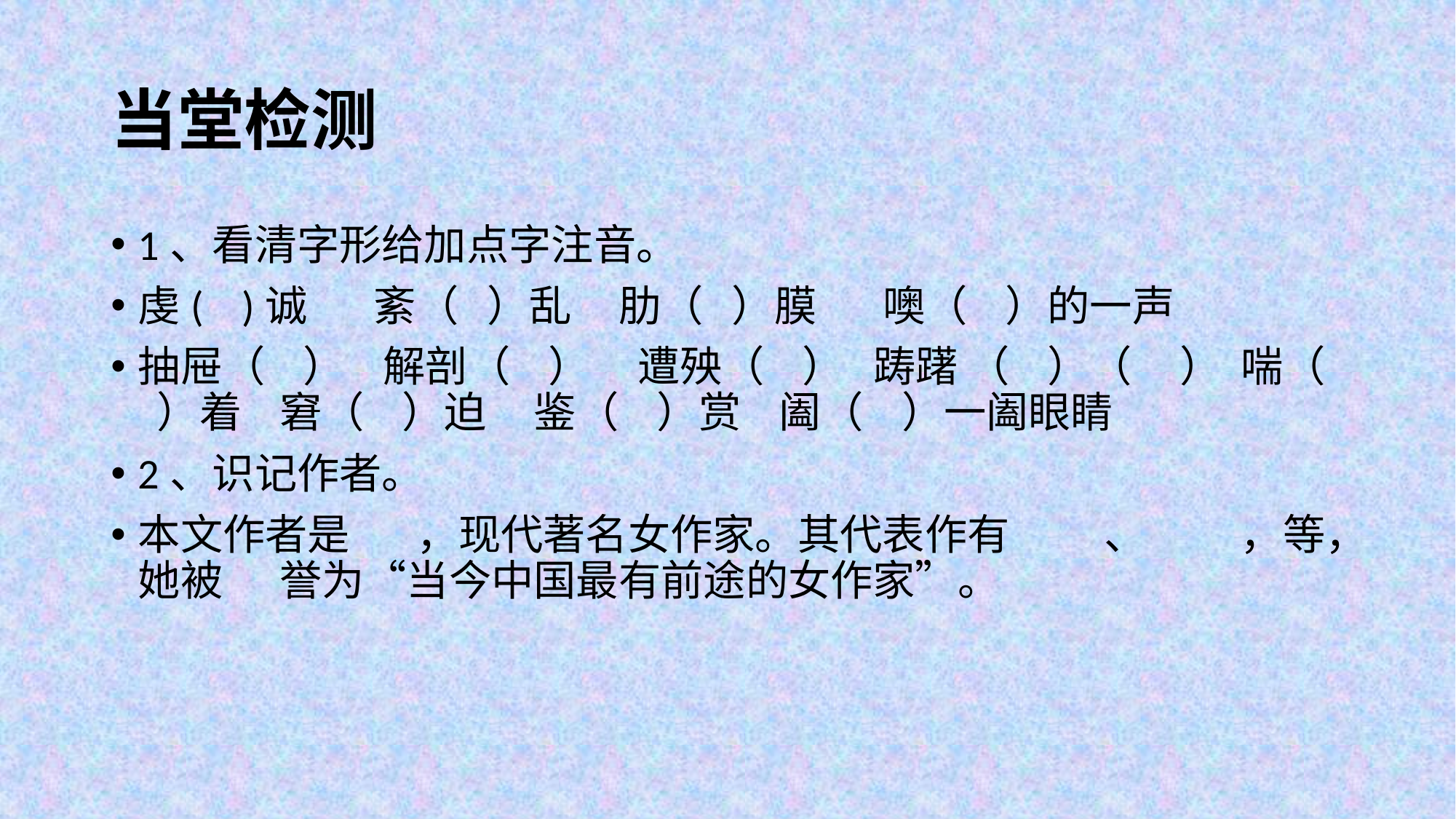

# 当堂检测
1、看清字形给加点字注音。
虔(    )诚       紊（   ）乱     肋（   ）膜       噢（    ）的一声
抽屉（    ）    解剖（    ）     遭殃（    ）   踌躇 （    ）（     ）  喘（    ）着    窘（    ）迫     鉴（    ）赏    阖（    ）一阖眼睛
2、识记作者。
本文作者是       ，现代著名女作家。其代表作有          、          ，等，她被      誉为“当今中国最有前途的女作家”。